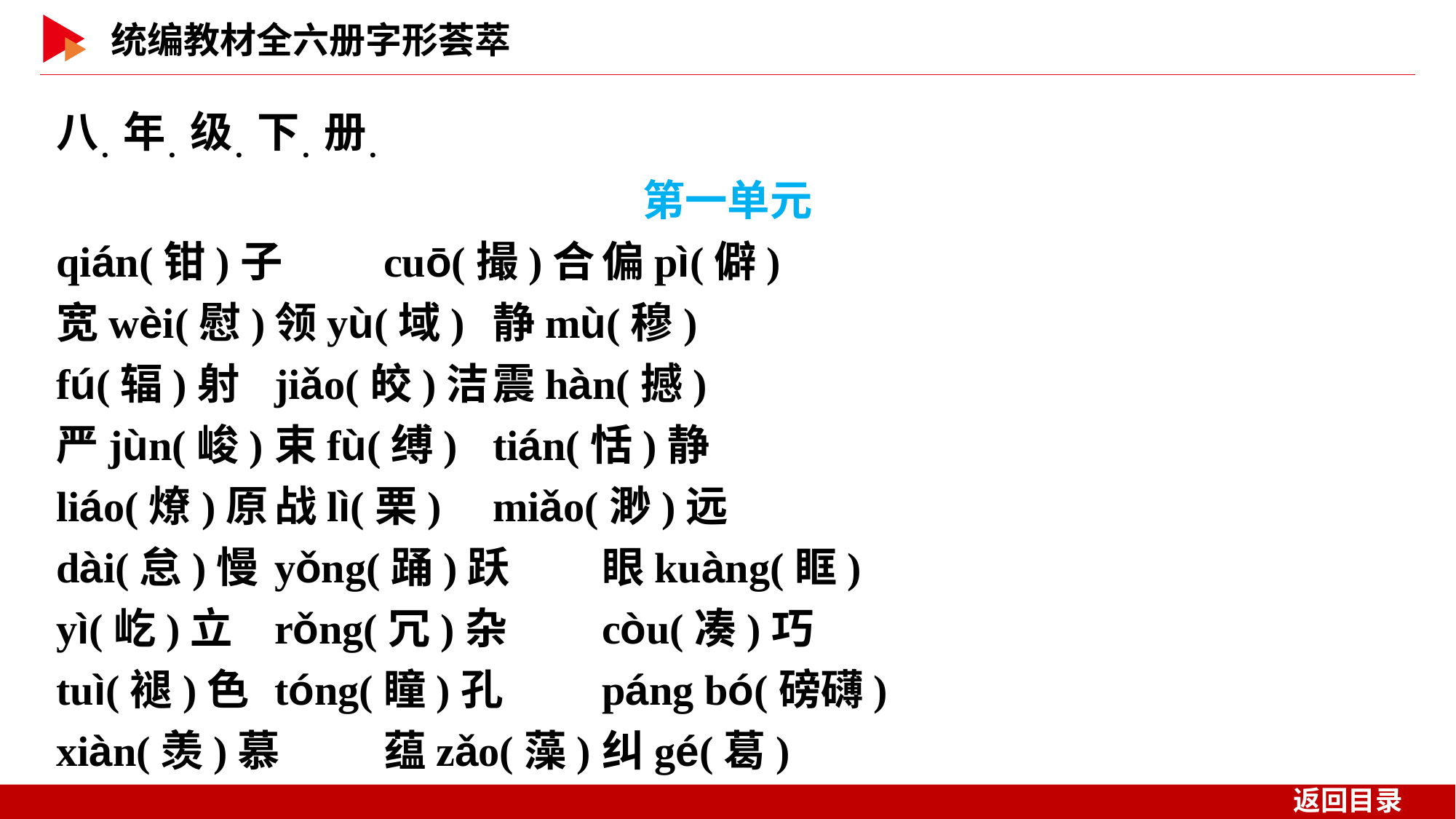

八．年．级．下．册．
第一单元
qián(钳)子	cuō(撮)合	偏pì(僻)
宽wèi(慰)	领yù(域)	静mù(穆)
fú(辐)射	jiǎo(皎)洁	震hàn(撼)
严jùn(峻)	束fù(缚)	tián(恬)静
liáo(燎)原	战lì(栗)	miǎo(渺)远
dài(怠)慢	yǒng(踊)跃	眼kuàng(眶)
yì(屹)立	rǒng(冗)杂	còu(凑)巧
tuì(褪)色	tóng(瞳)孔	páng bó(磅礴)
xiàn(羡)慕	蕴zǎo(藻)	纠gé(葛)